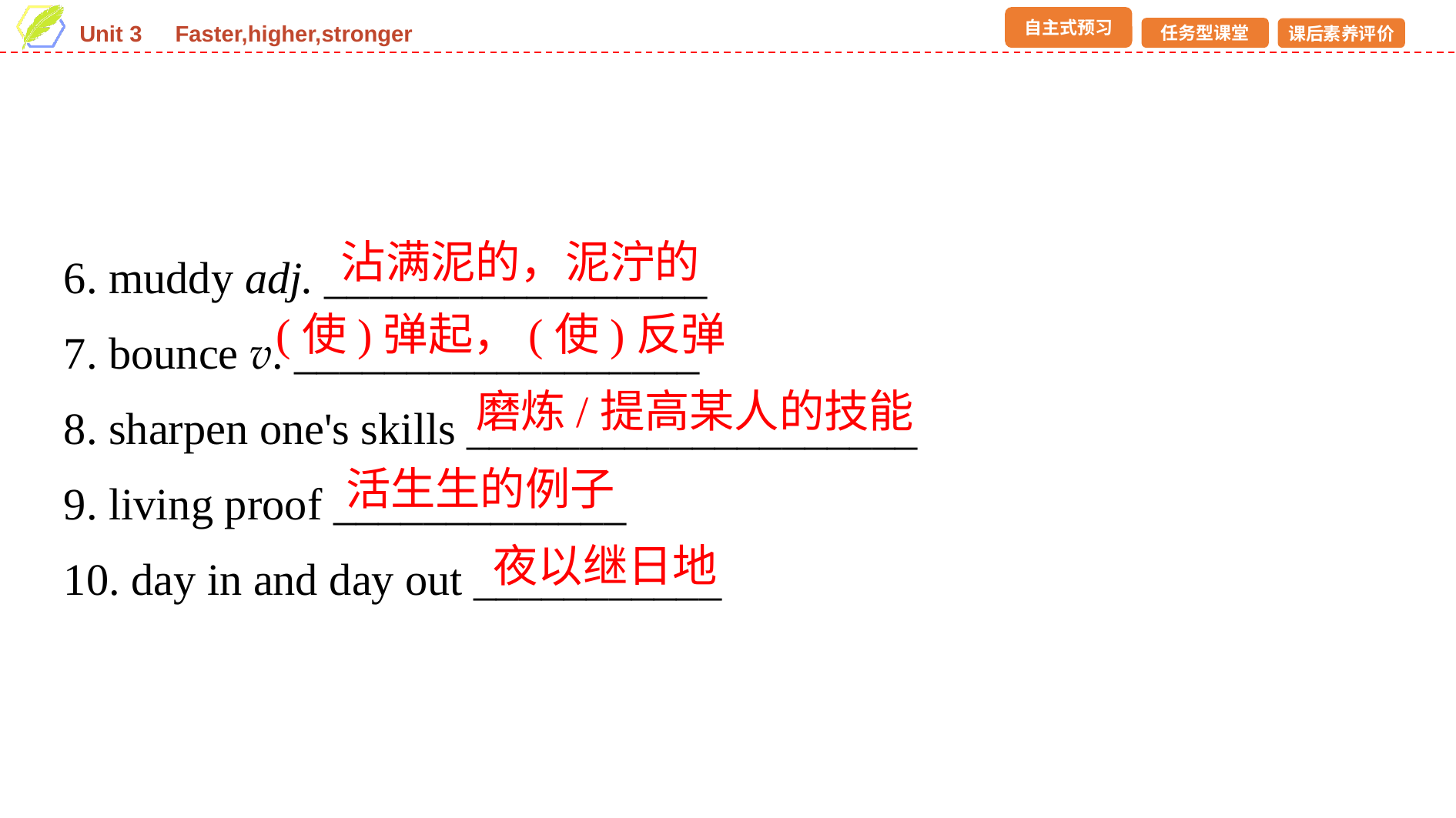

6. muddy adj. _________________
7. bounce v. __________________
8. sharpen one's skills ____________________
9. living proof _____________
10. day in and day out ___________
沾满泥的，泥泞的
(使)弹起，(使)反弹
磨炼/提高某人的技能
活生生的例子
夜以继日地